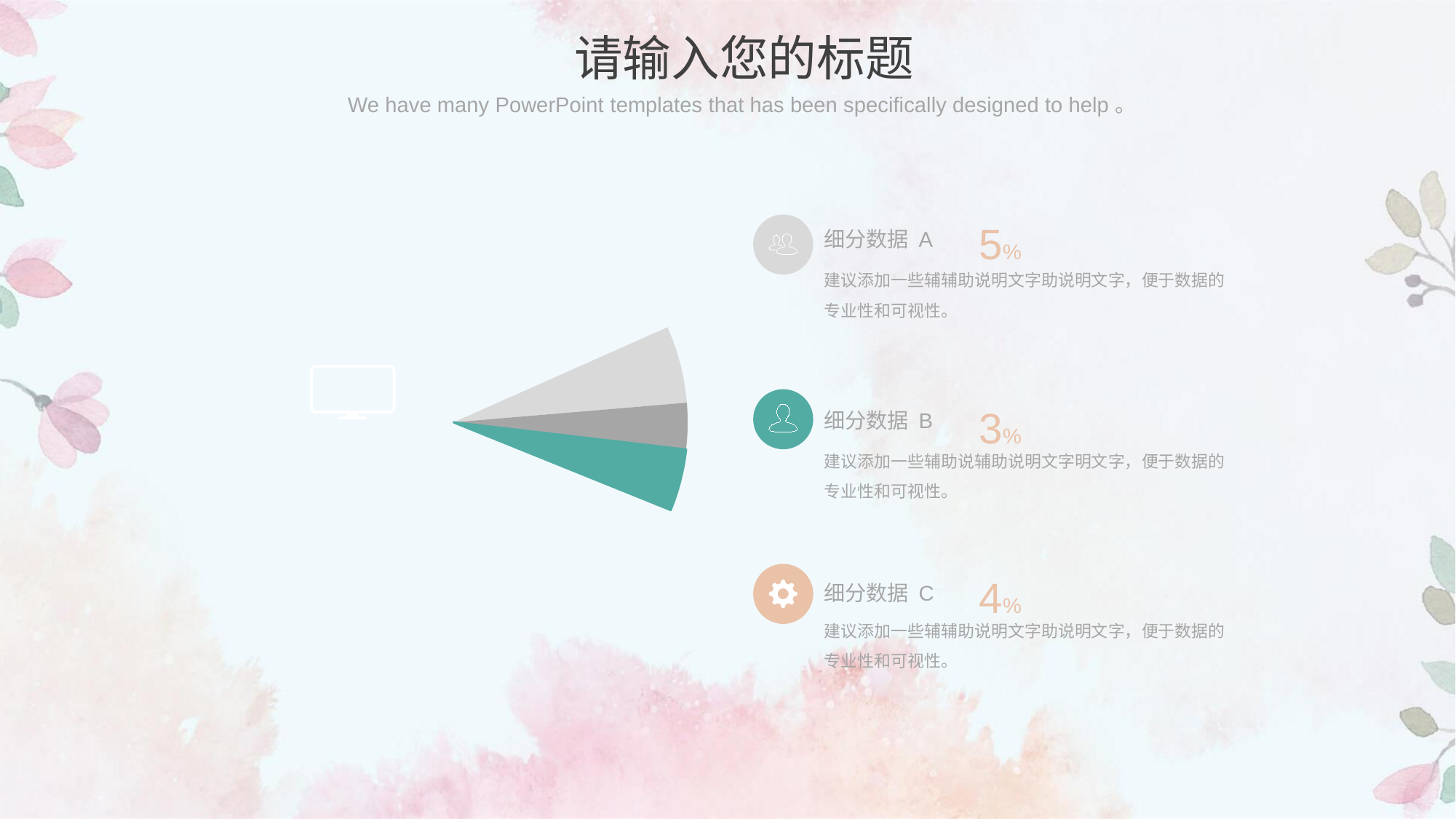

请输入您的标题
We have many PowerPoint templates that has been specifically designed to help。

### Chart

| Category | 辅助 | 占比 |
|---|---|---|
| A | 82.0 | 82.0 |
| B | 5.0 | 12.0 |
5%
细分数据 A

建议添加一些辅辅助说明文字助说明文字，便于数据的专业性和可视性。

3%

细分数据 B

建议添加一些辅助说辅助说明文字明文字，便于数据的专业性和可视性。
4%
细分数据 C

建议添加一些辅辅助说明文字助说明文字，便于数据的专业性和可视性。